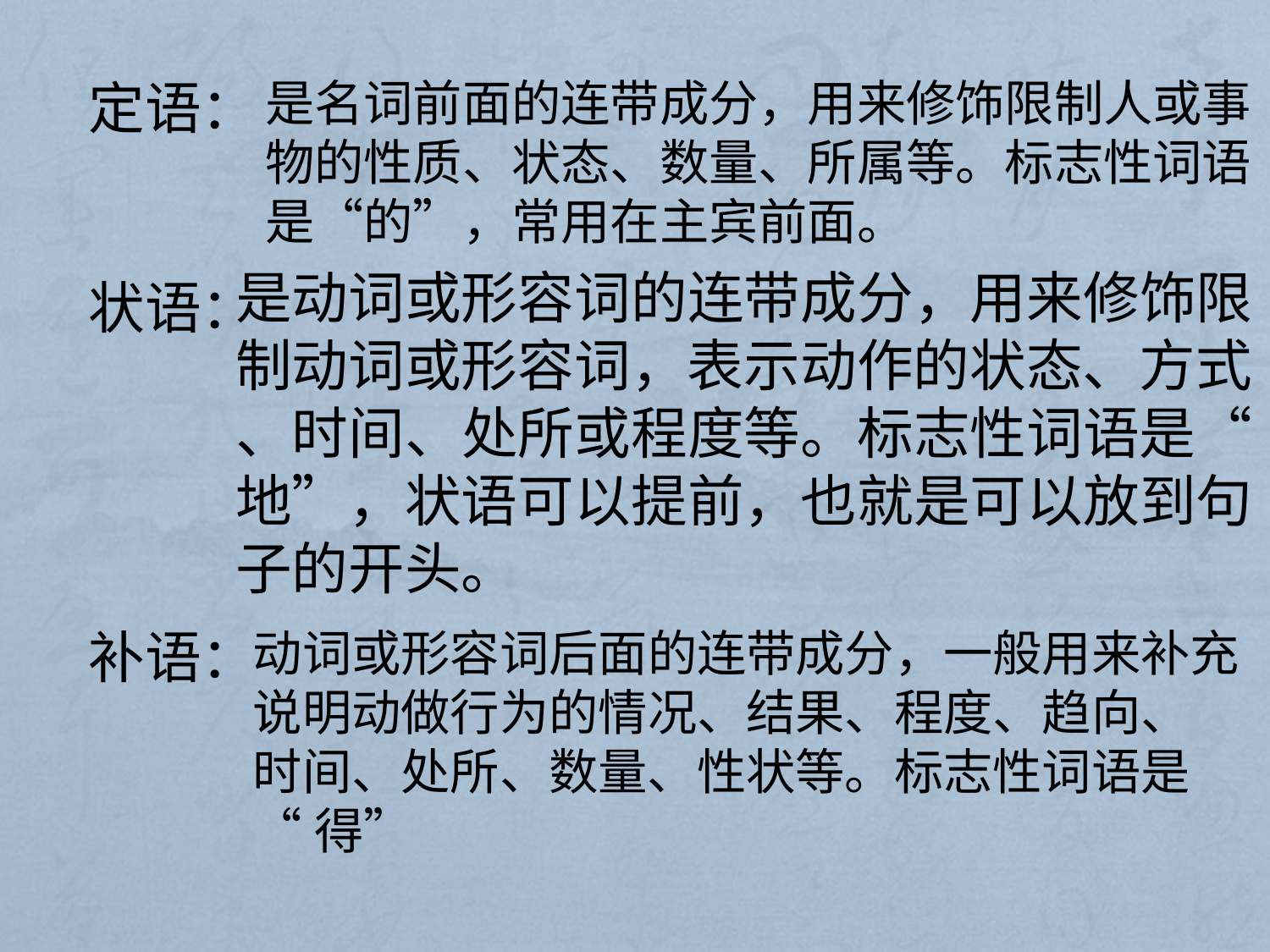

定语：
是名词前面的连带成分，用来修饰限制人或事
物的性质、状态、数量、所属等。标志性词语
是“的”，常用在主宾前面。

是动词或形容词的连带成分，用来修饰限
制动词或形容词，表示动作的状态、方式
、时间、处所或程度等。标志性词语是“
地”，状语可以提前，也就是可以放到句
子的开头。
状语：
补语：
动词或形容词后面的连带成分，一般用来补充
说明动做行为的情况、结果、程度、趋向、
时间、处所、数量、性状等。标志性词语是
“得”